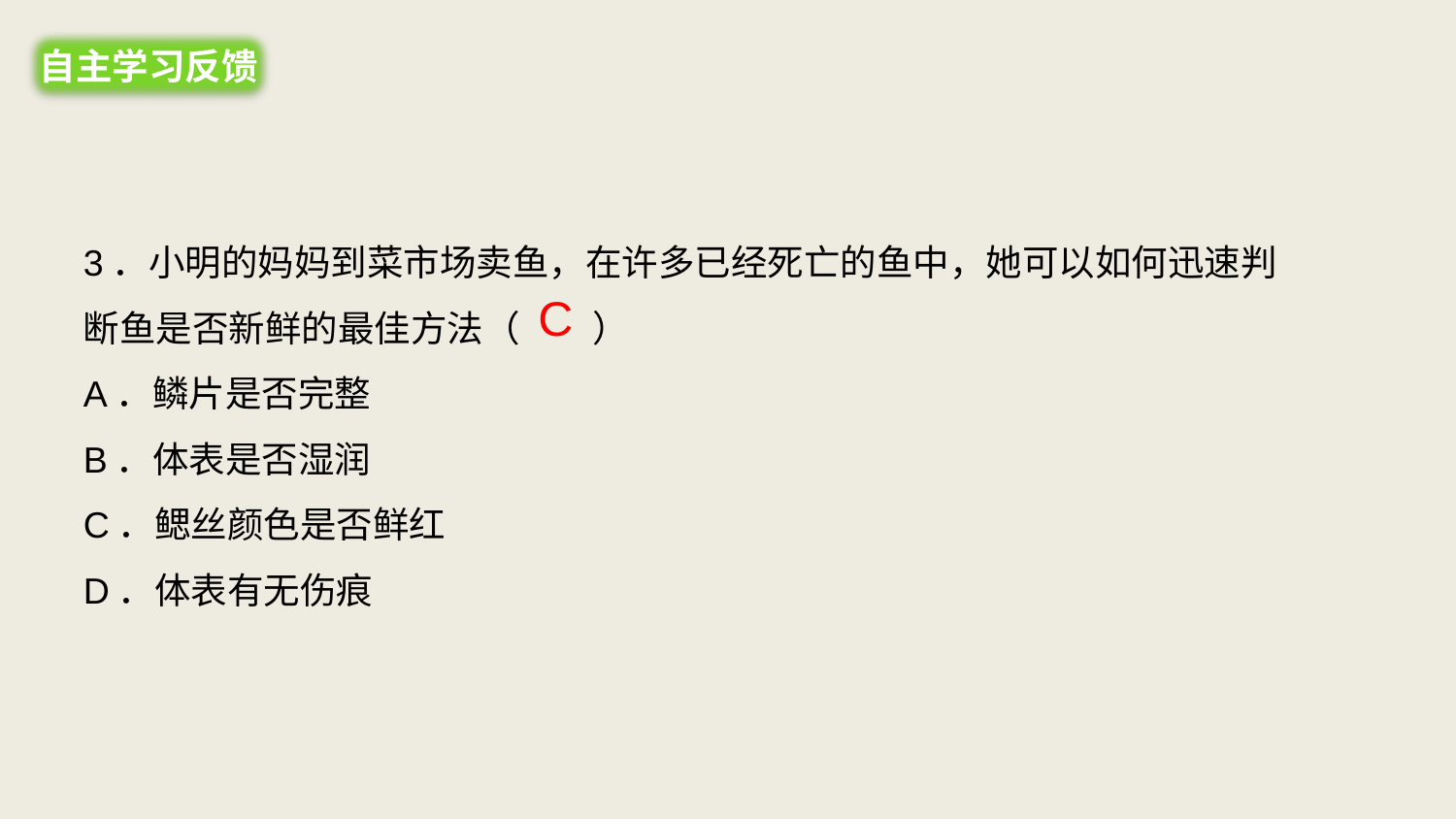

自主学习反馈
3．小明的妈妈到菜市场卖鱼，在许多已经死亡的鱼中，她可以如何迅速判断鱼是否新鲜的最佳方法（　　）
A．鳞片是否完整
B．体表是否湿润
C．鳃丝颜色是否鲜红
D．体表有无伤痕
C